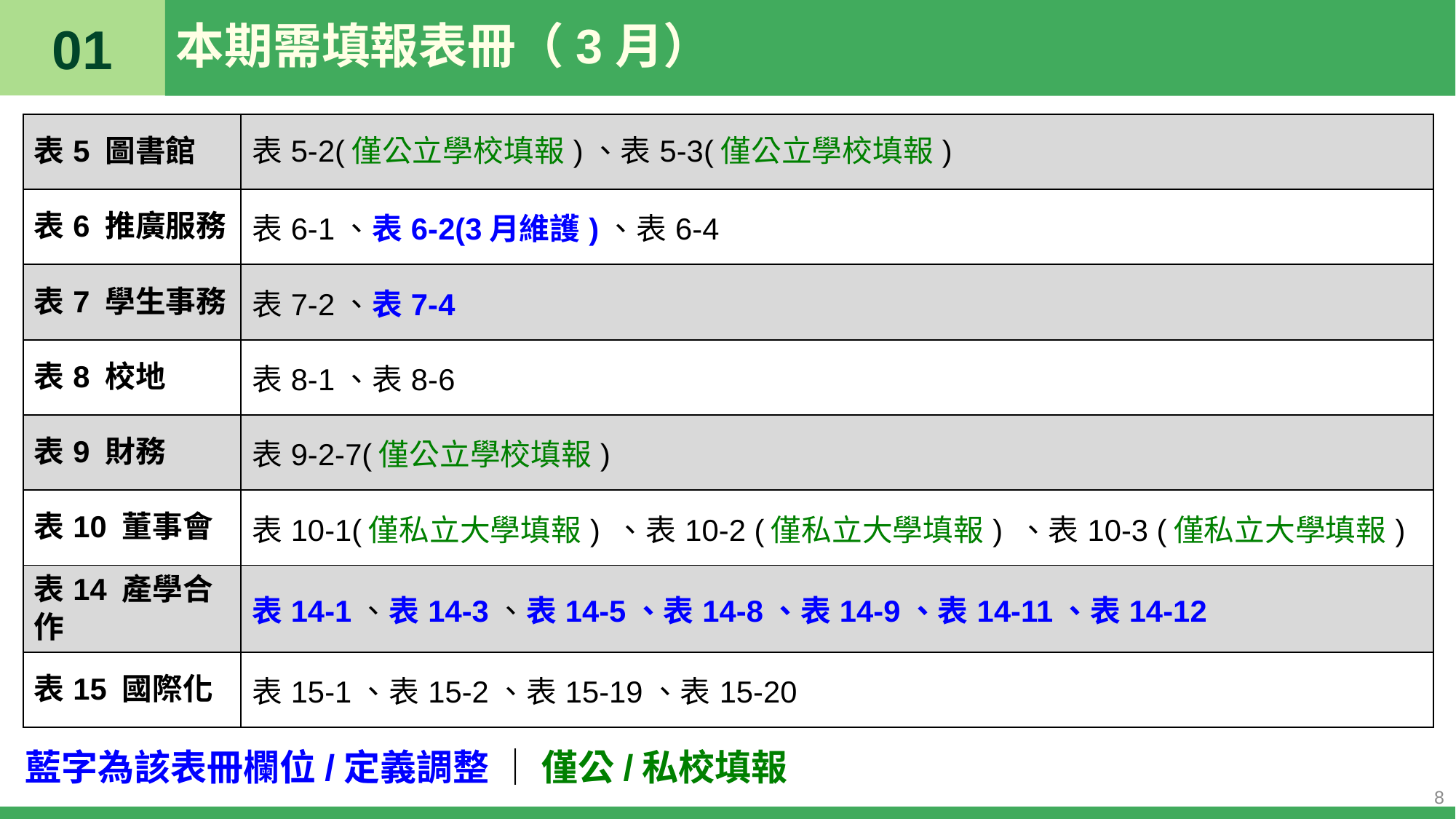

01
# 本期需填報表冊（3月）
| 表5 圖書館 | 表5-2(僅公立學校填報)、表5-3(僅公立學校填報) |
| --- | --- |
| 表6 推廣服務 | 表6-1、表6-2(3月維護)、表6-4 |
| 表7 學生事務 | 表7-2、表7-4 |
| 表8 校地 | 表8-1、表8-6 |
| 表9 財務 | 表9-2-7(僅公立學校填報) |
| 表10 董事會 | 表10-1(僅私立大學填報) 、表10-2 (僅私立大學填報) 、表10-3 (僅私立大學填報) |
| 表14 產學合作 | 表14-1、表14-3、表14-5、表14-8、表14-9、表14-11、表14-12 |
| 表15 國際化 | 表15-1、表15-2、表15-19、表15-20 |
藍字為該表冊欄位/定義調整 ｜ 僅公/私校填報
8